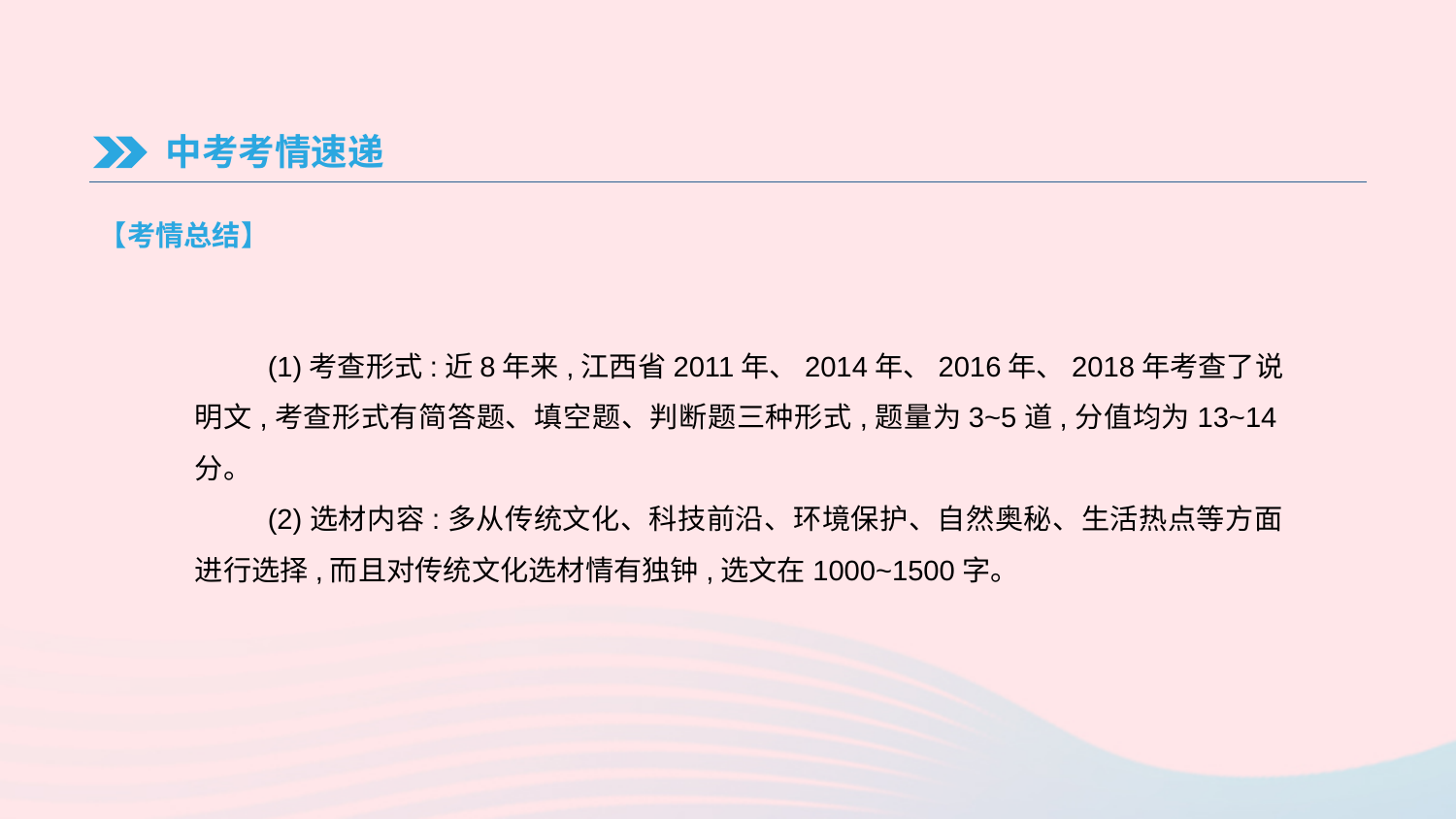

中考考情速递

【考情总结】
(1)考查形式:近8年来,江西省2011年、2014年、2016年、2018年考查了说明文,考查形式有简答题、填空题、判断题三种形式,题量为3~5道,分值均为13~14分。
(2)选材内容:多从传统文化、科技前沿、环境保护、自然奥秘、生活热点等方面进行选择,而且对传统文化选材情有独钟,选文在1000~1500字。